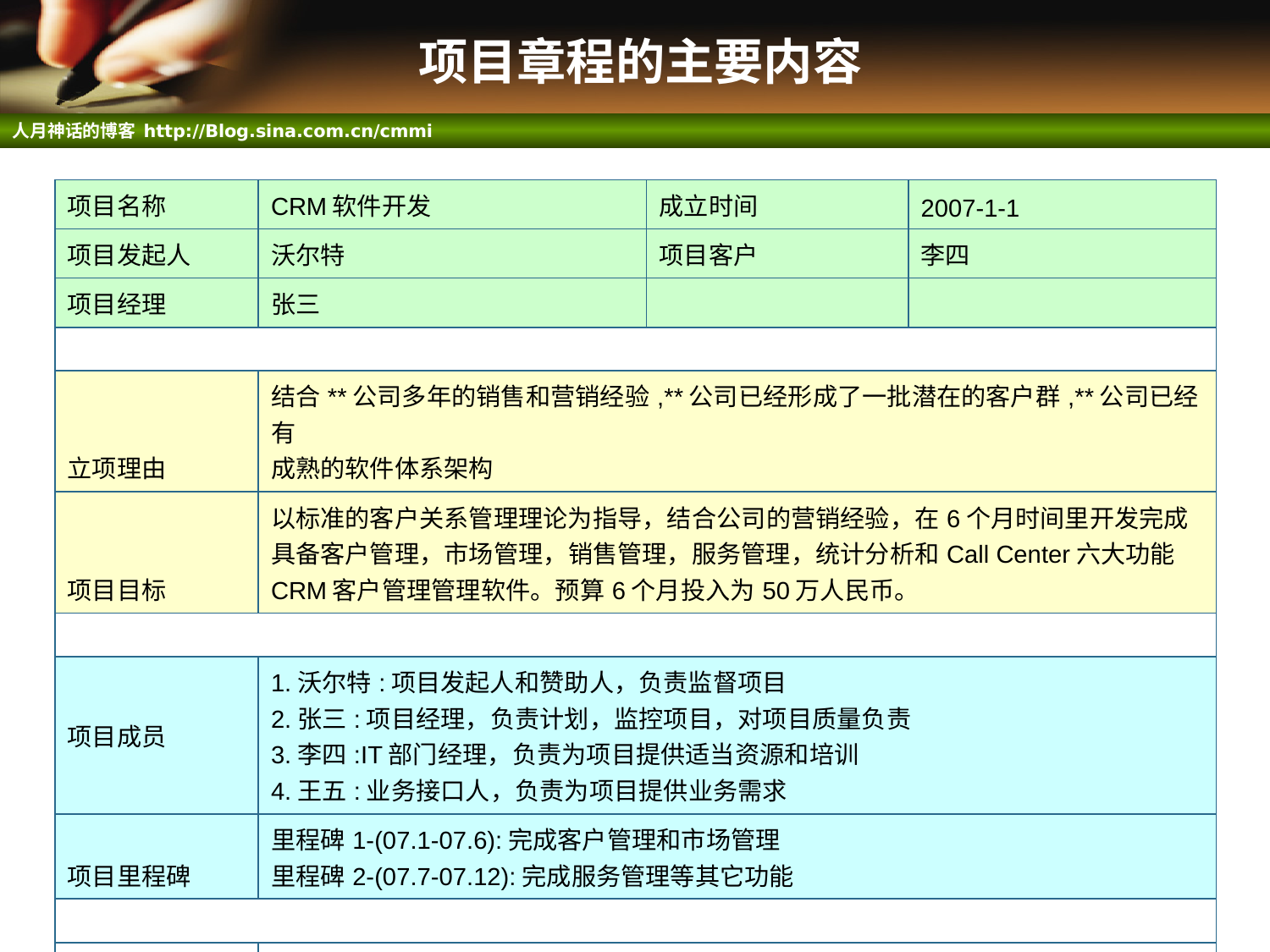

# 项目章程的主要内容
| 项目名称 | CRM软件开发 | 成立时间 | 2007-1-1 |
| --- | --- | --- | --- |
| 项目发起人 | 沃尔特 | 项目客户 | 李四 |
| 项目经理 | 张三 |  |  |
|  |  |  |  |
| 立项理由 | 结合\*\*公司多年的销售和营销经验,\*\*公司已经形成了一批潜在的客户群,\*\*公司已经有 成熟的软件体系架构 |  |  |
| 项目目标 | 以标准的客户关系管理理论为指导，结合公司的营销经验，在6个月时间里开发完成 具备客户管理，市场管理，销售管理，服务管理，统计分析和Call Center六大功能 CRM客户管理管理软件。预算6个月投入为50万人民币。 |  |  |
|  |  |  |  |
| 项目成员 | 1.沃尔特:项目发起人和赞助人，负责监督项目 2.张三:项目经理，负责计划，监控项目，对项目质量负责 3.李四:IT部门经理，负责为项目提供适当资源和培训 4.王五:业务接口人，负责为项目提供业务需求 |  |  |
| 项目里程碑 | 里程碑1-(07.1-07.6):完成客户管理和市场管理 里程碑2-(07.7-07.12):完成服务管理等其它功能 |  |  |
|  |  |  |  |
| 项目产出 | 可运行的软件影响程序和配套文档 |  |  |